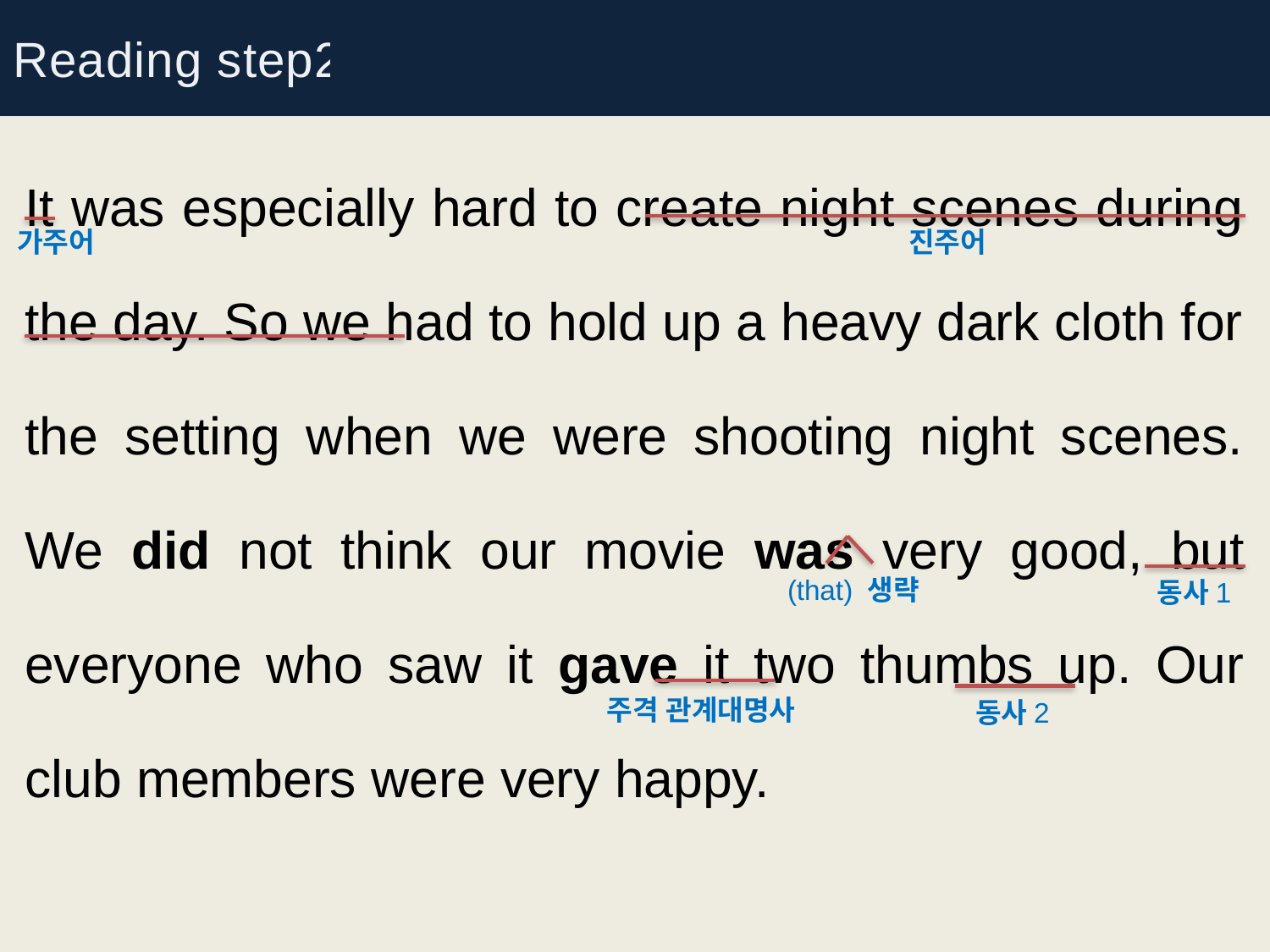

Reading step2
It was especially hard to create night scenes during the day. So we had to hold up a heavy dark cloth for the setting when we were shooting night scenes. We did not think our movie was very good, but everyone who saw it gave it two thumbs up. Our club members were very happy.
가주어
진주어
(that) 생략
동사1
주격 관계대명사
동사2